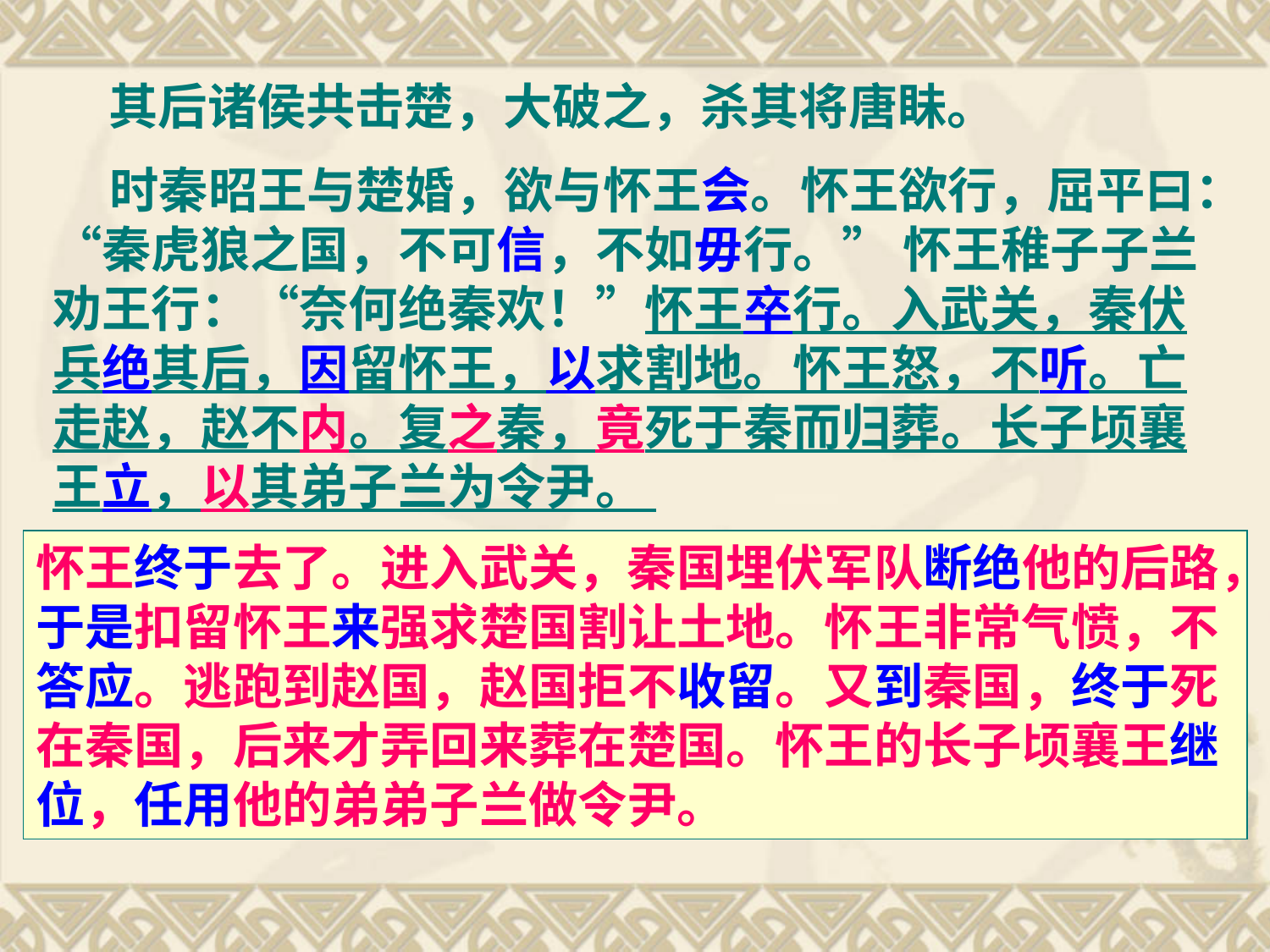

其后诸侯共击楚，大破之，杀其将唐眛。
    时秦昭王与楚婚，欲与怀王会。怀王欲行，屈平曰：“秦虎狼之国，不可信，不如毋行。” 怀王稚子子兰劝王行：“奈何绝秦欢！”怀王卒行。入武关，秦伏兵绝其后，因留怀王，以求割地。怀王怒，不听。亡走赵，赵不内。复之秦，竟死于秦而归葬。长子顷襄王立，以其弟子兰为令尹。
怀王终于去了。进入武关，秦国埋伏军队断绝他的后路，于是扣留怀王来强求楚国割让土地。怀王非常气愤，不答应。逃跑到赵国，赵国拒不收留。又到秦国，终于死在秦国，后来才弄回来葬在楚国。怀王的长子顷襄王继位，任用他的弟弟子兰做令尹。